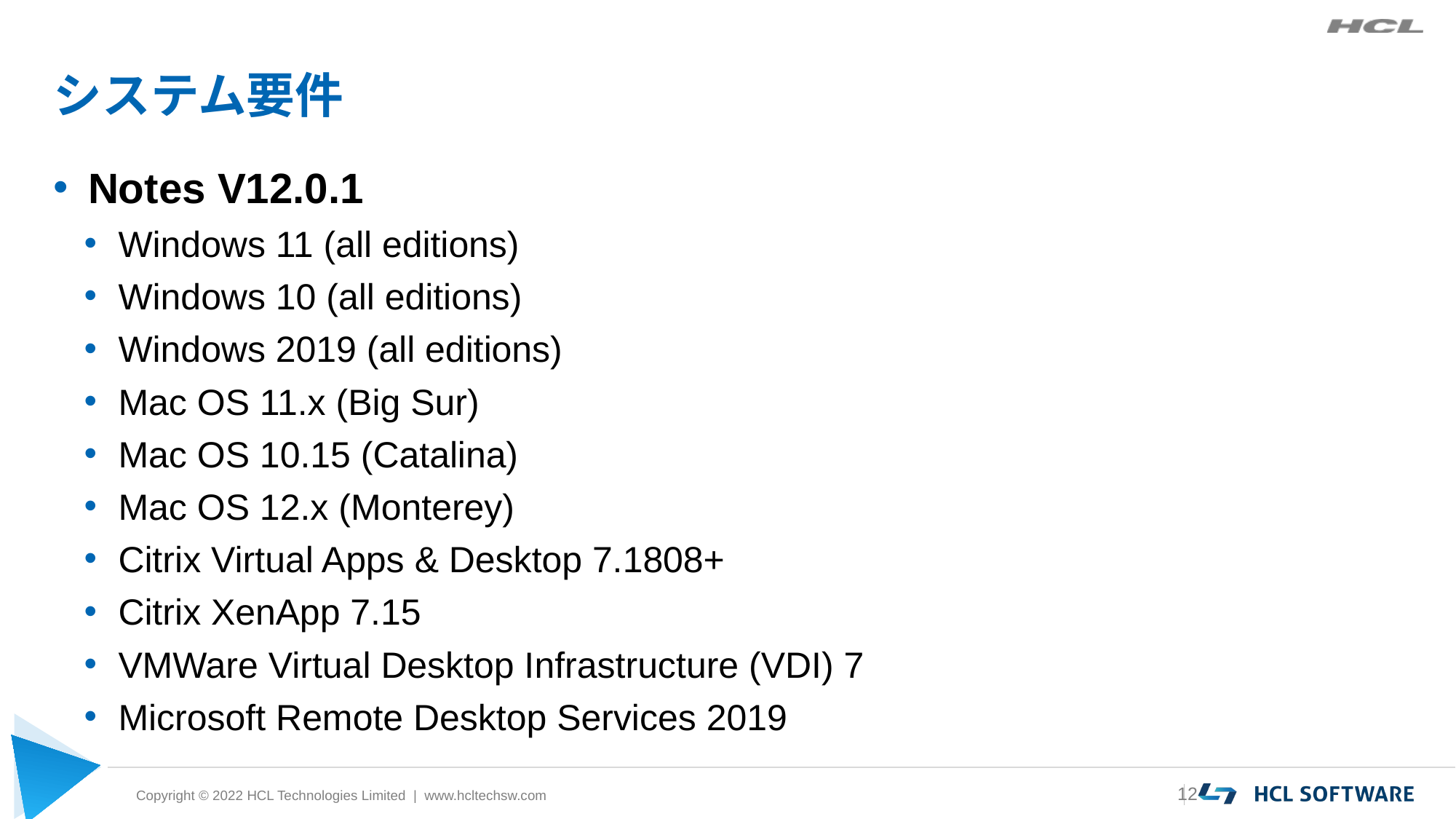

# システム要件
Notes V12.0.1
Windows 11 (all editions)
Windows 10 (all editions)
Windows 2019 (all editions)
Mac OS 11.x (Big Sur)
Mac OS 10.15 (Catalina)
Mac OS 12.x (Monterey)
Citrix Virtual Apps & Desktop 7.1808+
Citrix XenApp 7.15
VMWare Virtual Desktop Infrastructure (VDI) 7
Microsoft Remote Desktop Services 2019